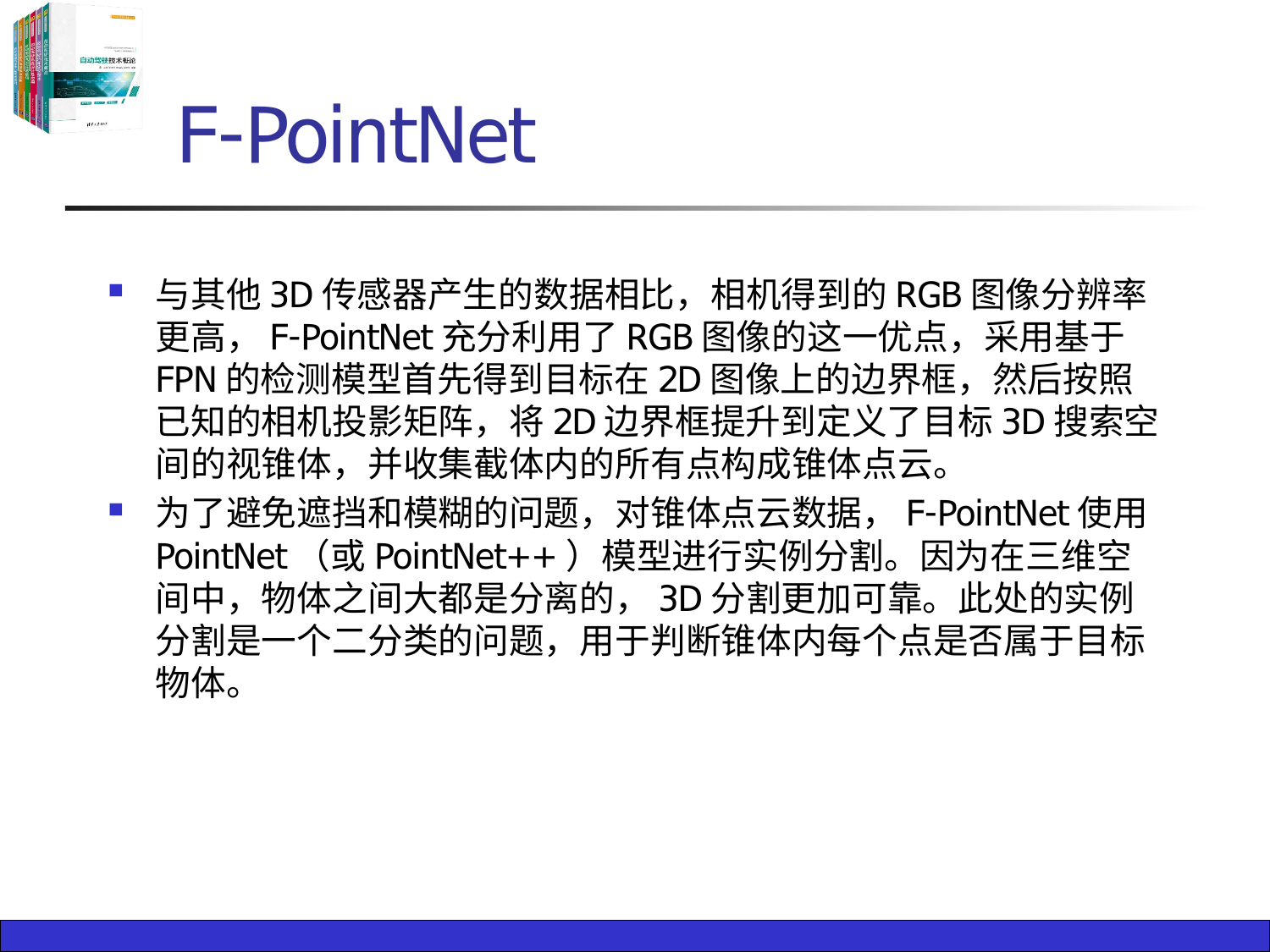

# F-PointNet
与其他3D传感器产生的数据相比，相机得到的RGB图像分辨率更高，F-PointNet充分利用了RGB图像的这一优点，采用基于FPN的检测模型首先得到目标在2D图像上的边界框，然后按照已知的相机投影矩阵，将2D边界框提升到定义了目标3D搜索空间的视锥体，并收集截体内的所有点构成锥体点云。
为了避免遮挡和模糊的问题，对锥体点云数据，F-PointNet使用PointNet（或PointNet++）模型进行实例分割。因为在三维空间中，物体之间大都是分离的，3D分割更加可靠。此处的实例分割是一个二分类的问题，用于判断锥体内每个点是否属于目标物体。